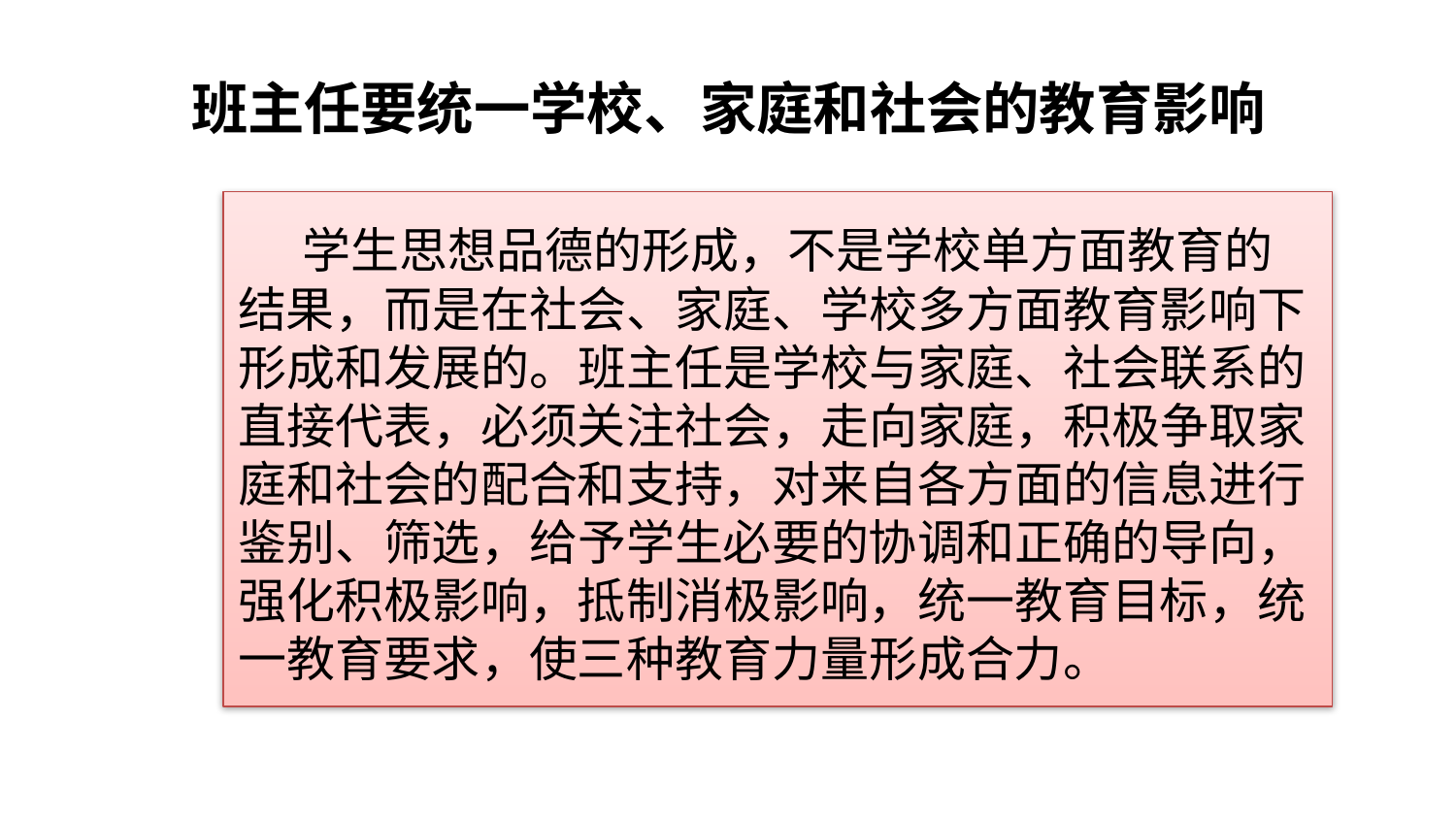

班主任要统一学校、家庭和社会的教育影响
    学生思想品德的形成，不是学校单方面教育的结果，而是在社会、家庭、学校多方面教育影响下形成和发展的。班主任是学校与家庭、社会联系的直接代表，必须关注社会，走向家庭，积极争取家庭和社会的配合和支持，对来自各方面的信息进行鉴别、筛选，给予学生必要的协调和正确的导向，强化积极影响，抵制消极影响，统一教育目标，统一教育要求，使三种教育力量形成合力。